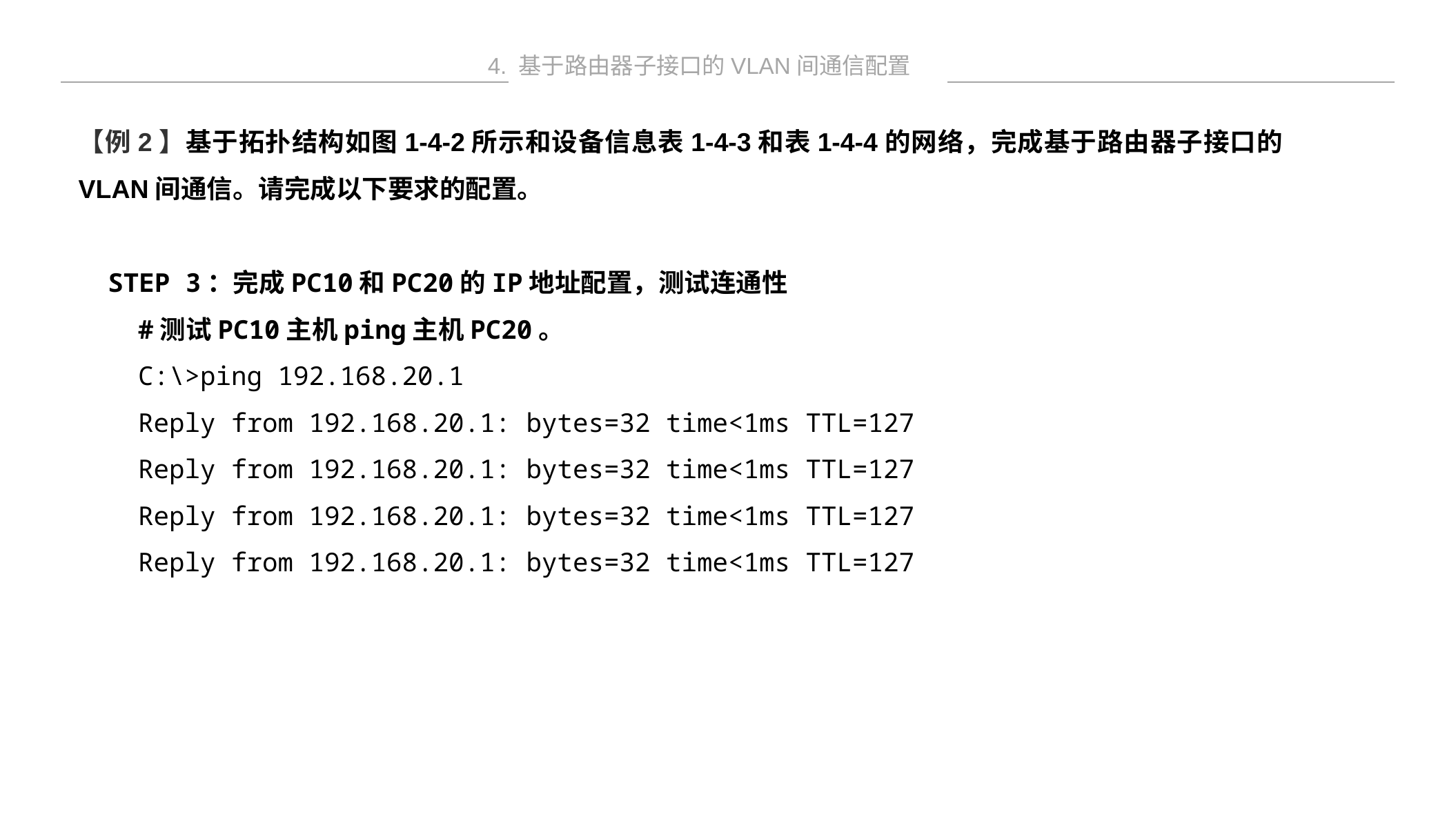

4. 基于路由器子接口的VLAN间通信配置
【例2】基于拓扑结构如图1-4-2所示和设备信息表1-4-3和表1-4-4的网络，完成基于路由器子接口的VLAN间通信。请完成以下要求的配置。
STEP 3：完成PC10和PC20的IP地址配置，测试连通性
#测试PC10主机ping主机PC20。
C:\>ping 192.168.20.1
Reply from 192.168.20.1: bytes=32 time<1ms TTL=127
Reply from 192.168.20.1: bytes=32 time<1ms TTL=127
Reply from 192.168.20.1: bytes=32 time<1ms TTL=127
Reply from 192.168.20.1: bytes=32 time<1ms TTL=127